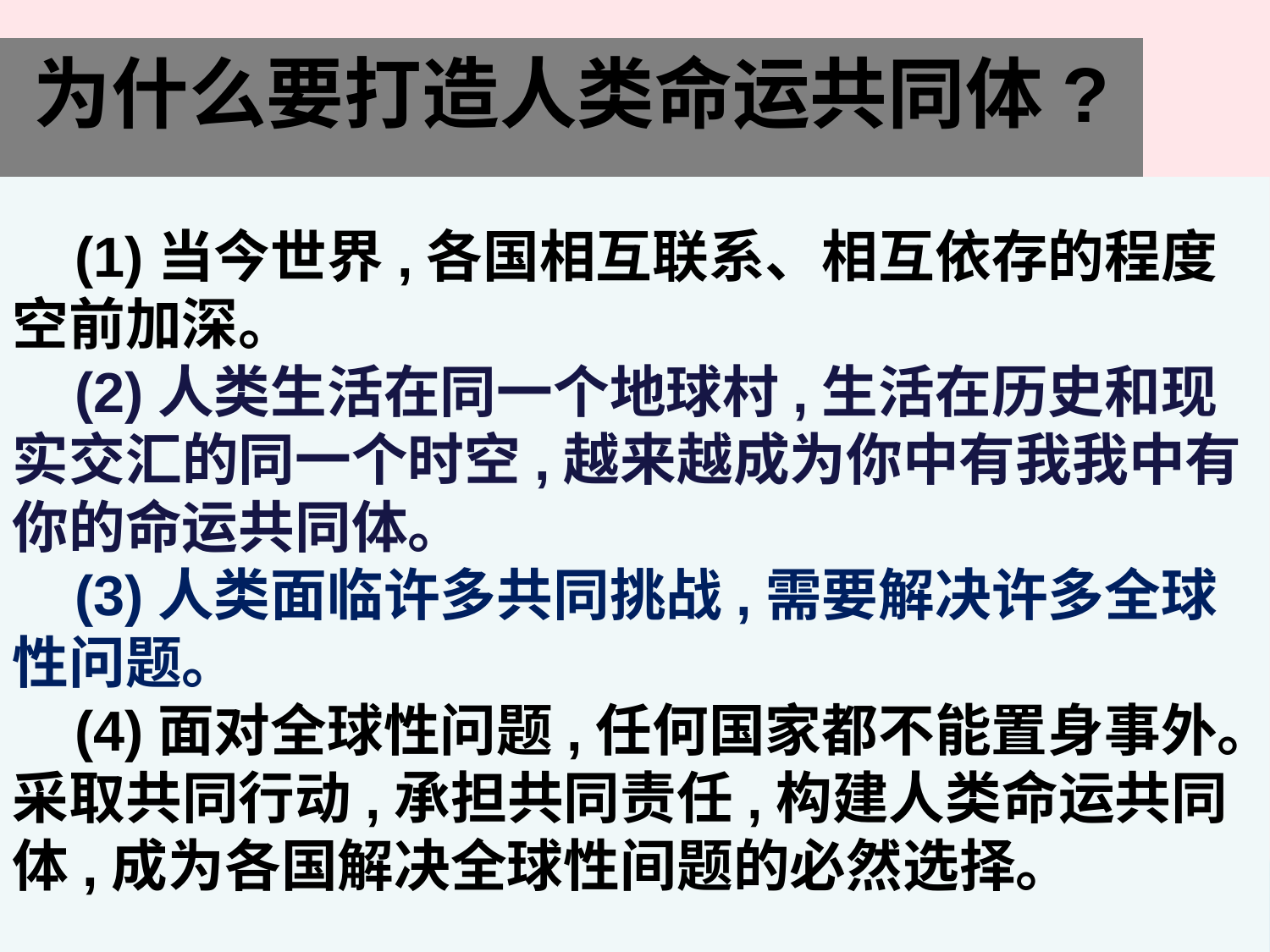

为什么要打造人类命运共同体?

    (1)当今世界,各国相互联系、相互依存的程度空前加深。
    (2)人类生活在同一个地球村,生活在历史和现实交汇的同一个时空,越来越成为你中有我我中有你的命运共同体。
    (3)人类面临许多共同挑战,需要解决许多全球性问题。
    (4)面对全球性问题,任何国家都不能置身事外。采取共同行动,承担共同责任,构建人类命运共同体,成为各国解决全球性间题的必然选择。